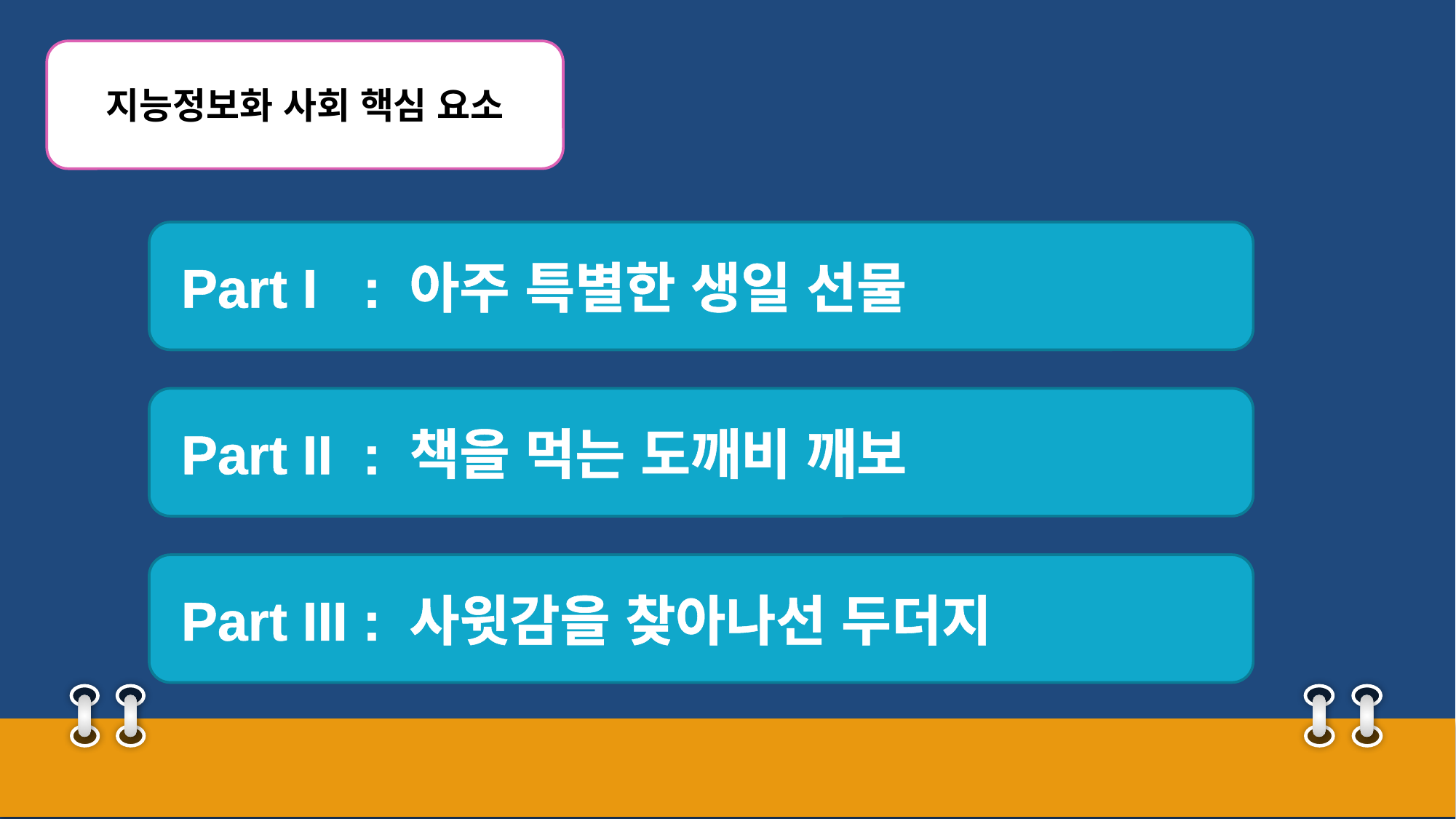

지능정보화 사회 핵심 요소
 Part I   : 아주 특별한 생일 선물
 Part II  : 책을 먹는 도깨비 깨보
 Part III : 사윗감을 찾아나선 두더지